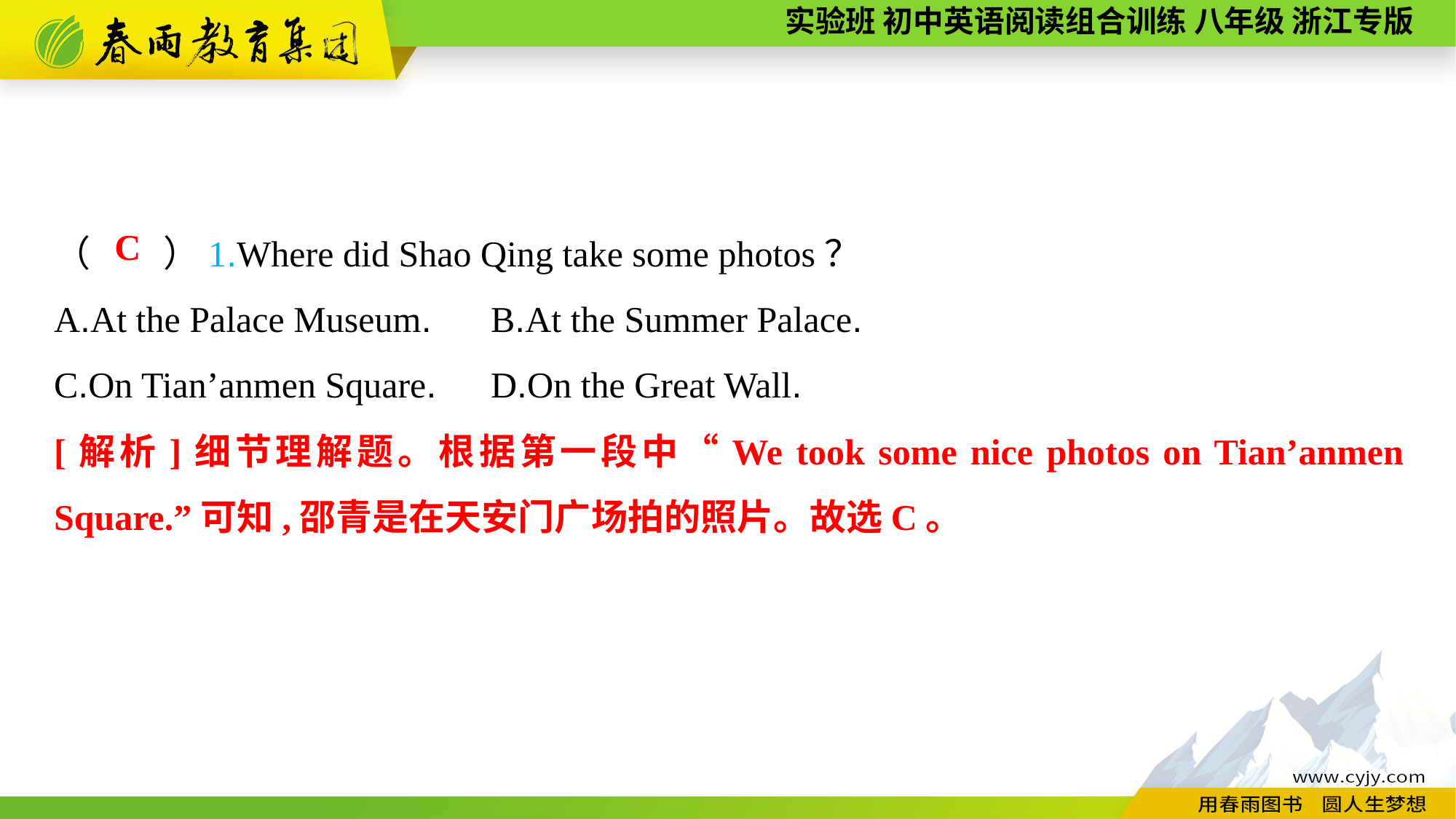

（　　）1.Where did Shao Qing take some photos？
A.At the Palace Museum.	B.At the Summer Palace.
C.On Tian’anmen Square.	D.On the Great Wall.
C
[解析]细节理解题。根据第一段中“We took some nice photos on Tian’anmen Square.”可知,邵青是在天安门广场拍的照片。故选C。